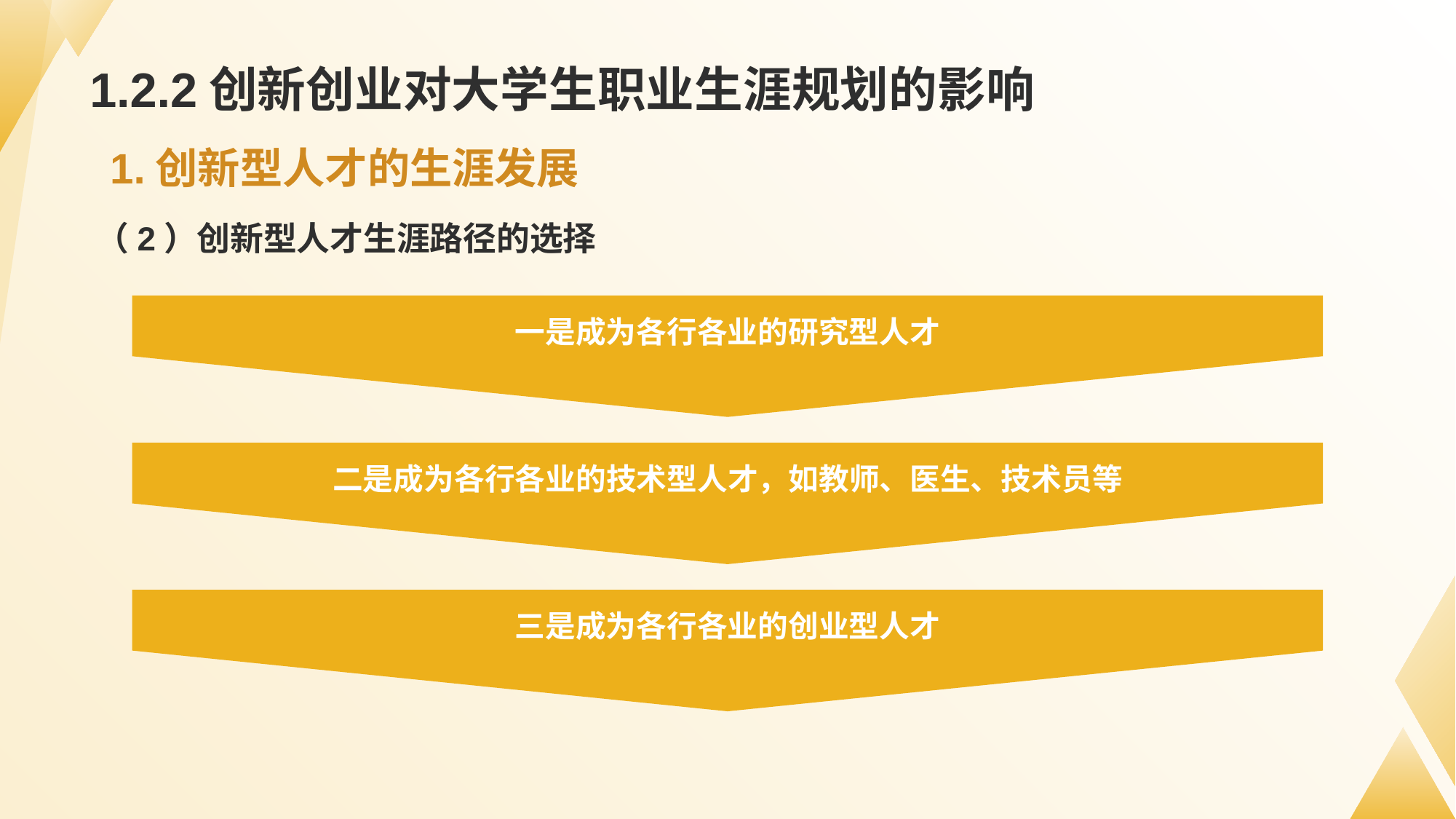

# 1.2.2创新创业对大学生职业生涯规划的影响
1.创新型人才的生涯发展
（2）创新型人才生涯路径的选择
一是成为各行各业的研究型人才
二是成为各行各业的技术型人才，如教师、医生、技术员等
三是成为各行各业的创业型人才